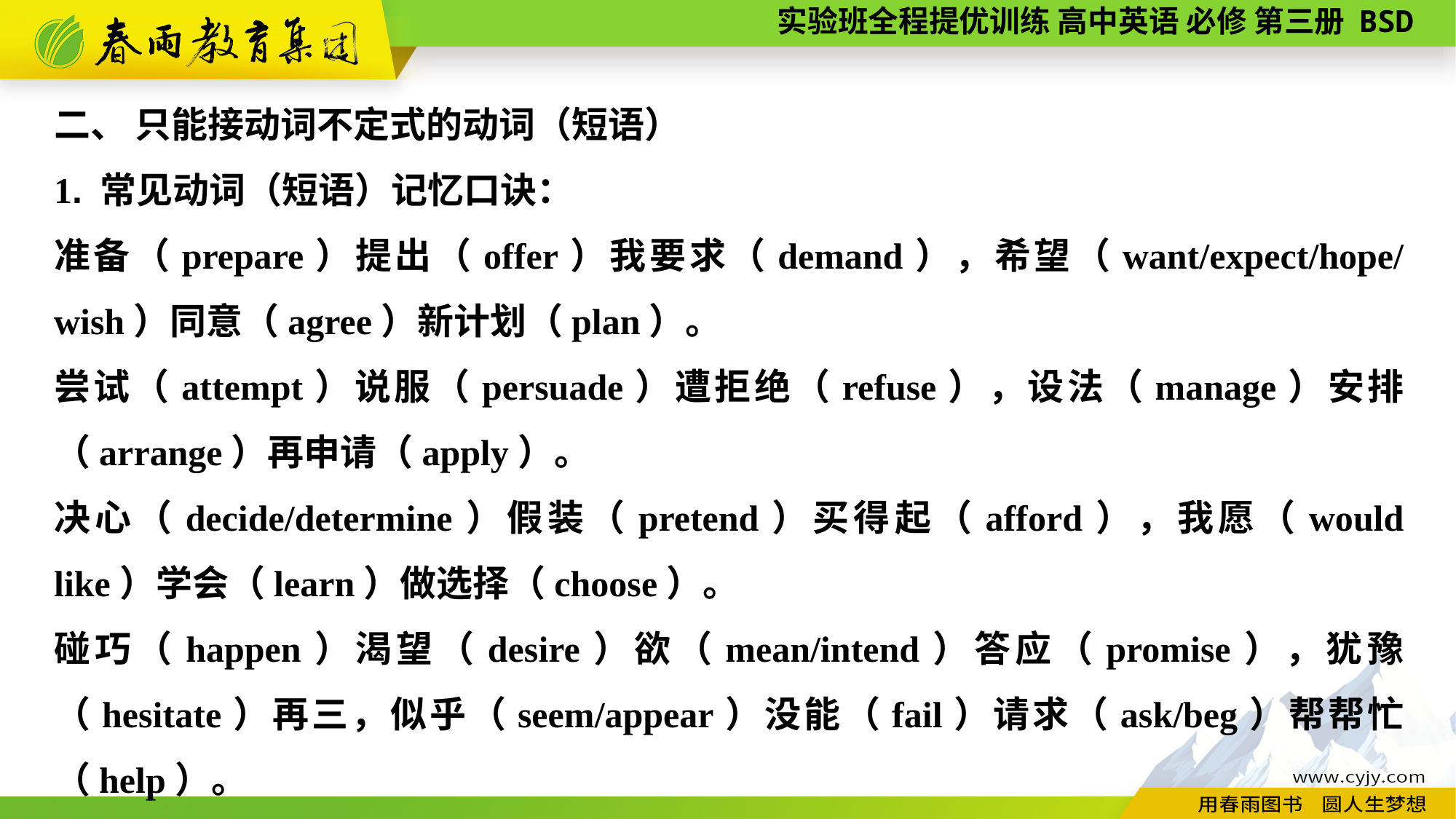

二、 只能接动词不定式的动词（短语）
1. 常见动词（短语）记忆口诀：
准备（prepare）提出（offer）我要求（demand），希望（want/expect/hope/wish）同意（agree）新计划（plan）。
尝试（attempt）说服（persuade）遭拒绝（refuse），设法（manage）安排（arrange）再申请（apply）。
决心（decide/determine）假装（pretend）买得起（afford），我愿（would like）学会（learn）做选择（choose）。
碰巧（happen）渴望（desire）欲（mean/intend）答应（promise），犹豫（hesitate）再三，似乎（seem/appear）没能（fail）请求（ask/beg）帮帮忙（help）。